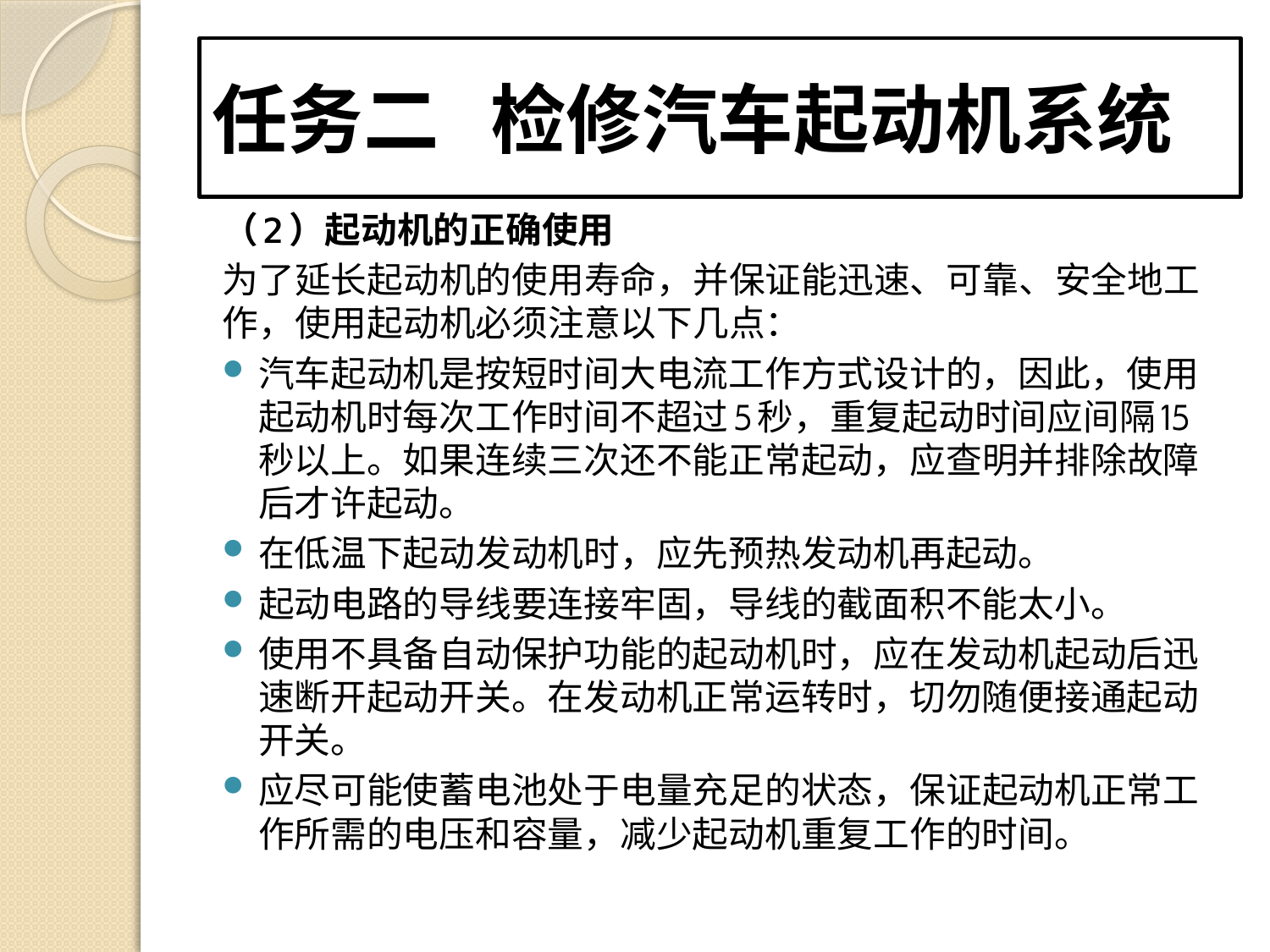

# 任务二   检修汽车起动机系统
（2）起动机的正确使用
为了延长起动机的使用寿命，并保证能迅速、可靠、安全地工作，使用起动机必须注意以下几点：
汽车起动机是按短时间大电流工作方式设计的，因此，使用起动机时每次工作时间不超过5秒，重复起动时间应间隔15秒以上。如果连续三次还不能正常起动，应查明并排除故障后才许起动。
在低温下起动发动机时，应先预热发动机再起动。
起动电路的导线要连接牢固，导线的截面积不能太小。
使用不具备自动保护功能的起动机时，应在发动机起动后迅速断开起动开关。在发动机正常运转时，切勿随便接通起动开关。
应尽可能使蓄电池处于电量充足的状态，保证起动机正常工作所需的电压和容量，减少起动机重复工作的时间。